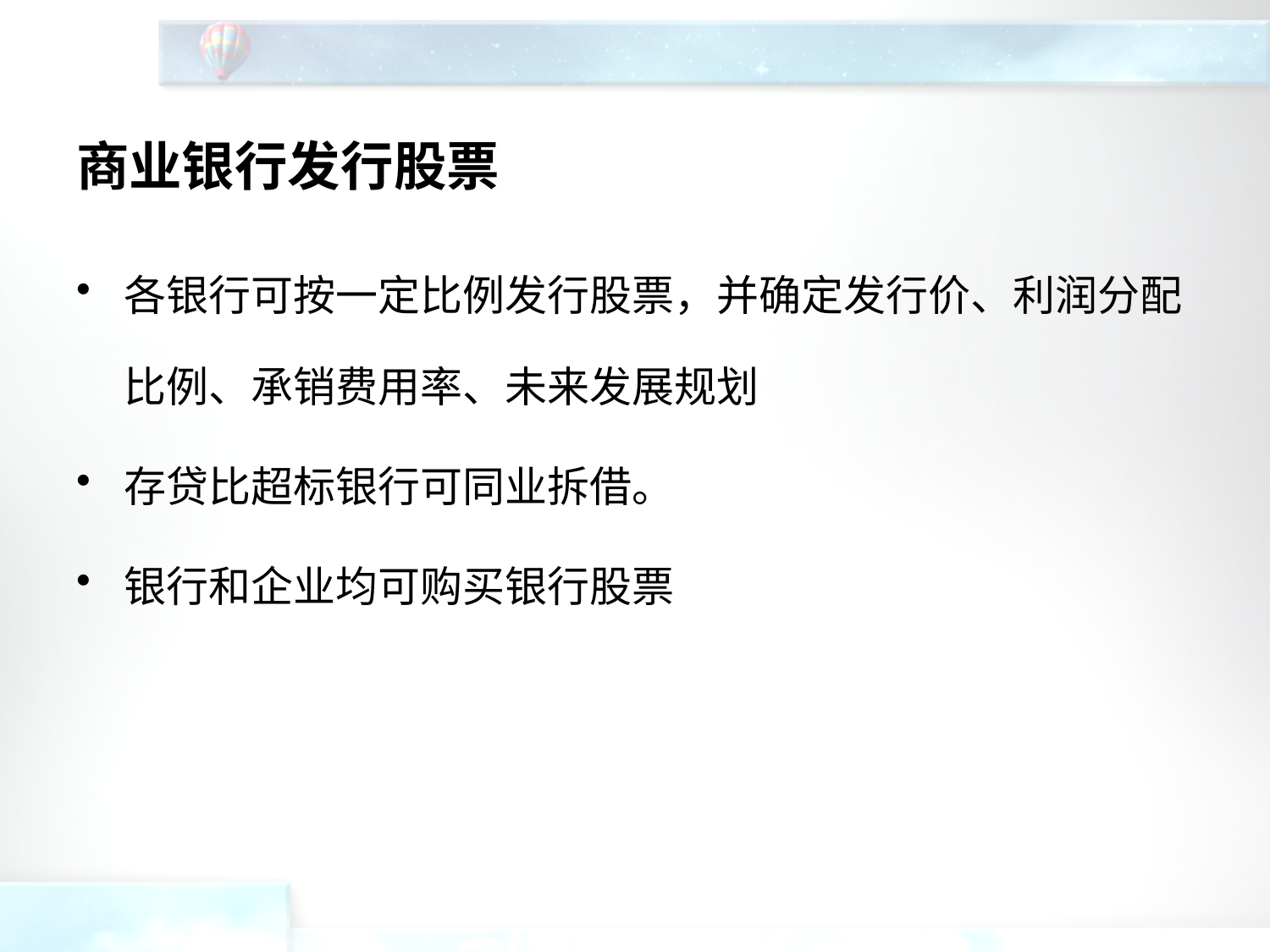

# 商业银行发行股票
各银行可按一定比例发行股票，并确定发行价、利润分配比例、承销费用率、未来发展规划
存贷比超标银行可同业拆借。
银行和企业均可购买银行股票